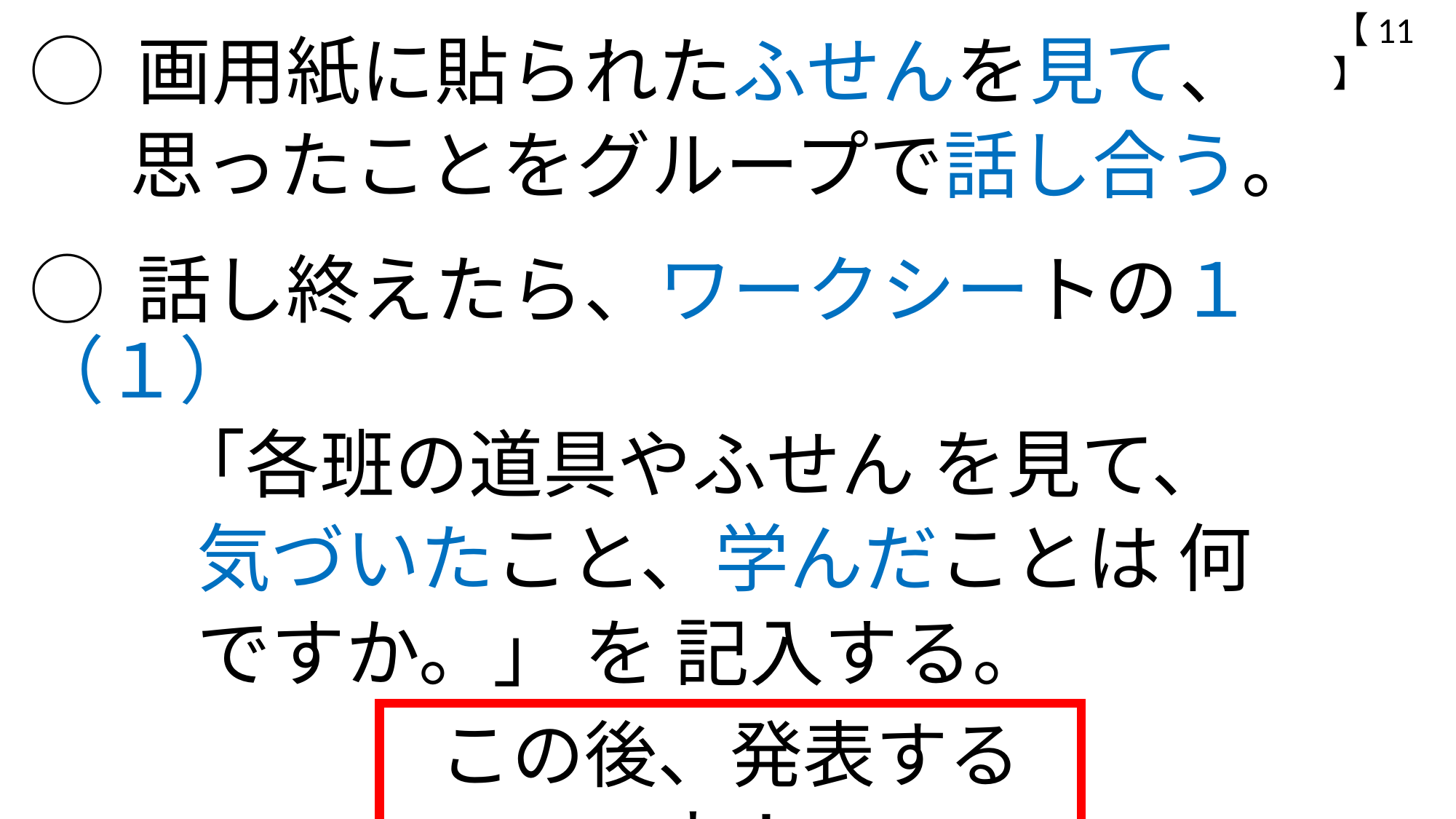

【11】
◯ 画用紙に貼られたふせんを見て、
     思ったことをグループで話し合う。

◯ 話し終えたら、ワークシートの１（１）
　    「各班の道具やふせん を見て、
         気づいたこと、学んだことは 何
         ですか。」 を 記入する。

この後、発表するよ！